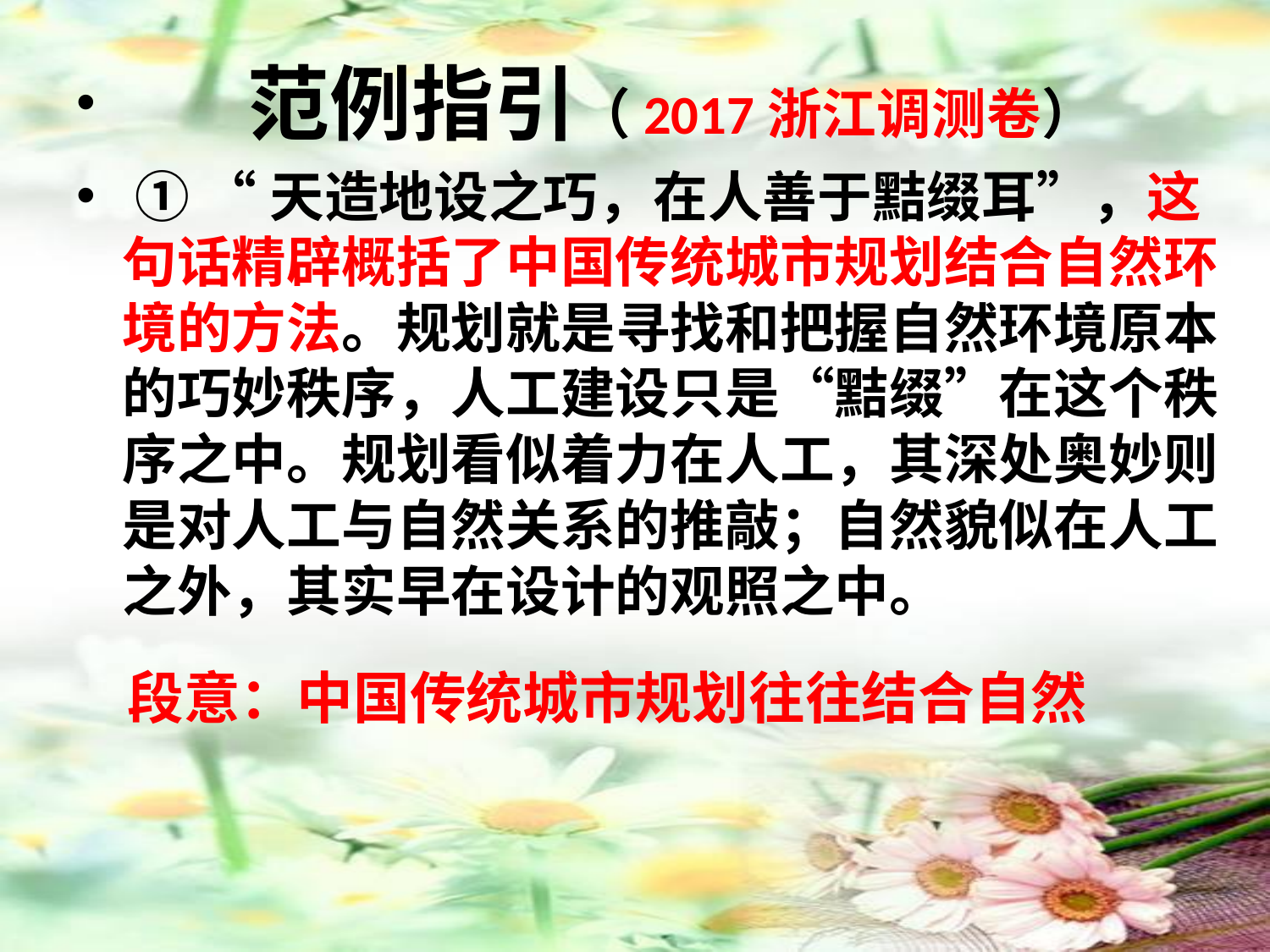

范例指引（2017浙江调测卷）
 ① “天造地设之巧，在人善于黠缀耳”，这句话精辟概括了中国传统城市规划结合自然环境的方法。规划就是寻找和把握自然环境原本的巧妙秩序，人工建设只是“黠缀”在这个秩序之中。规划看似着力在人工，其深处奥妙则是对人工与自然关系的推敲；自然貌似在人工之外，其实早在设计的观照之中。

段意：中国传统城市规划往往结合自然